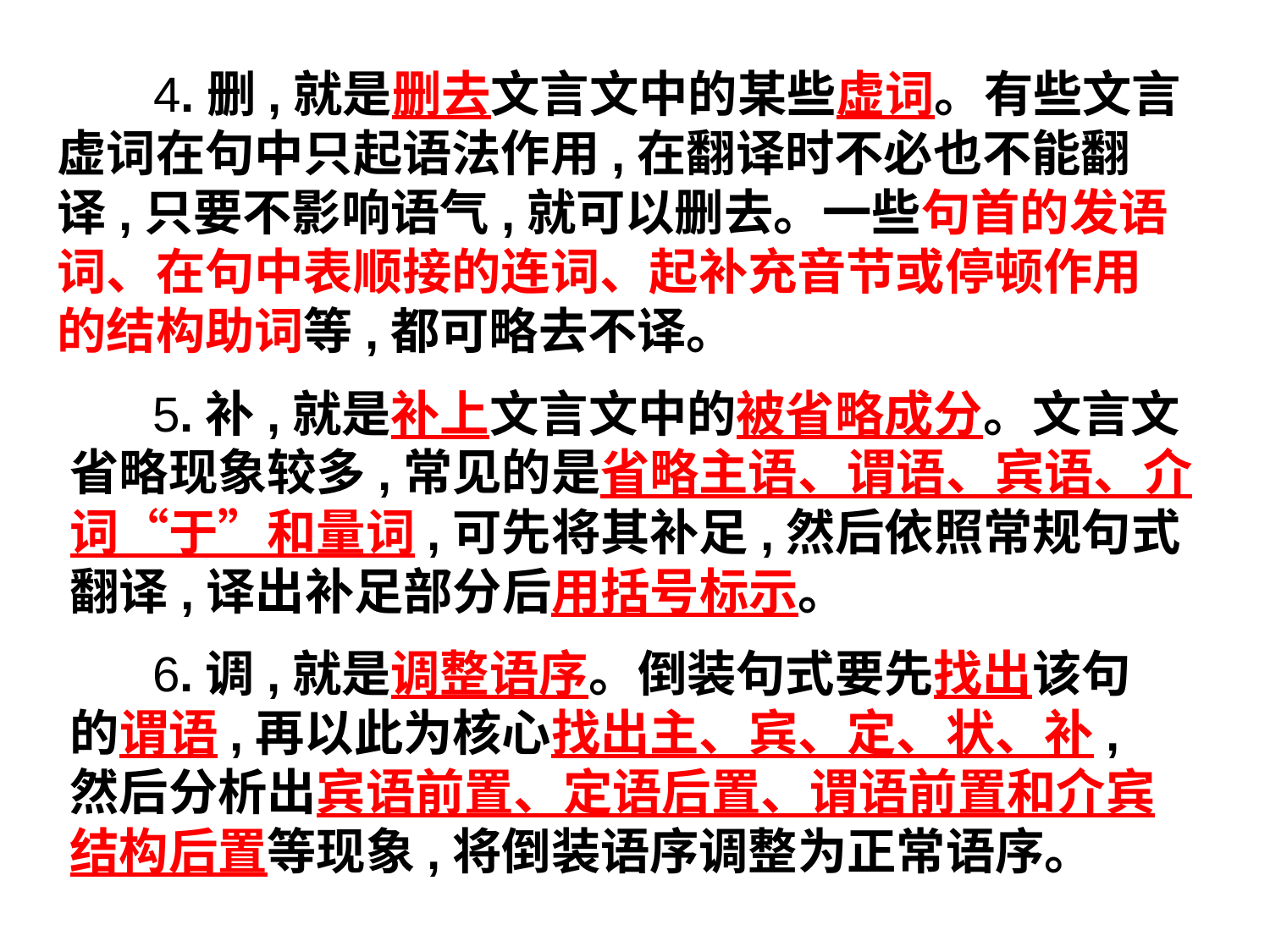

4.删,就是删去文言文中的某些虚词。有些文言虚词在句中只起语法作用,在翻译时不必也不能翻译,只要不影响语气,就可以删去。一些句首的发语词、在句中表顺接的连词、起补充音节或停顿作用的结构助词等,都可略去不译。
      5.补,就是补上文言文中的被省略成分。文言文省略现象较多,常见的是省略主语、谓语、宾语、介词“于”和量词,可先将其补足,然后依照常规句式翻译,译出补足部分后用括号标示。
      6.调,就是调整语序。倒装句式要先找出该句的谓语,再以此为核心找出主、宾、定、状、补,然后分析出宾语前置、定语后置、谓语前置和介宾结构后置等现象,将倒装语序调整为正常语序。